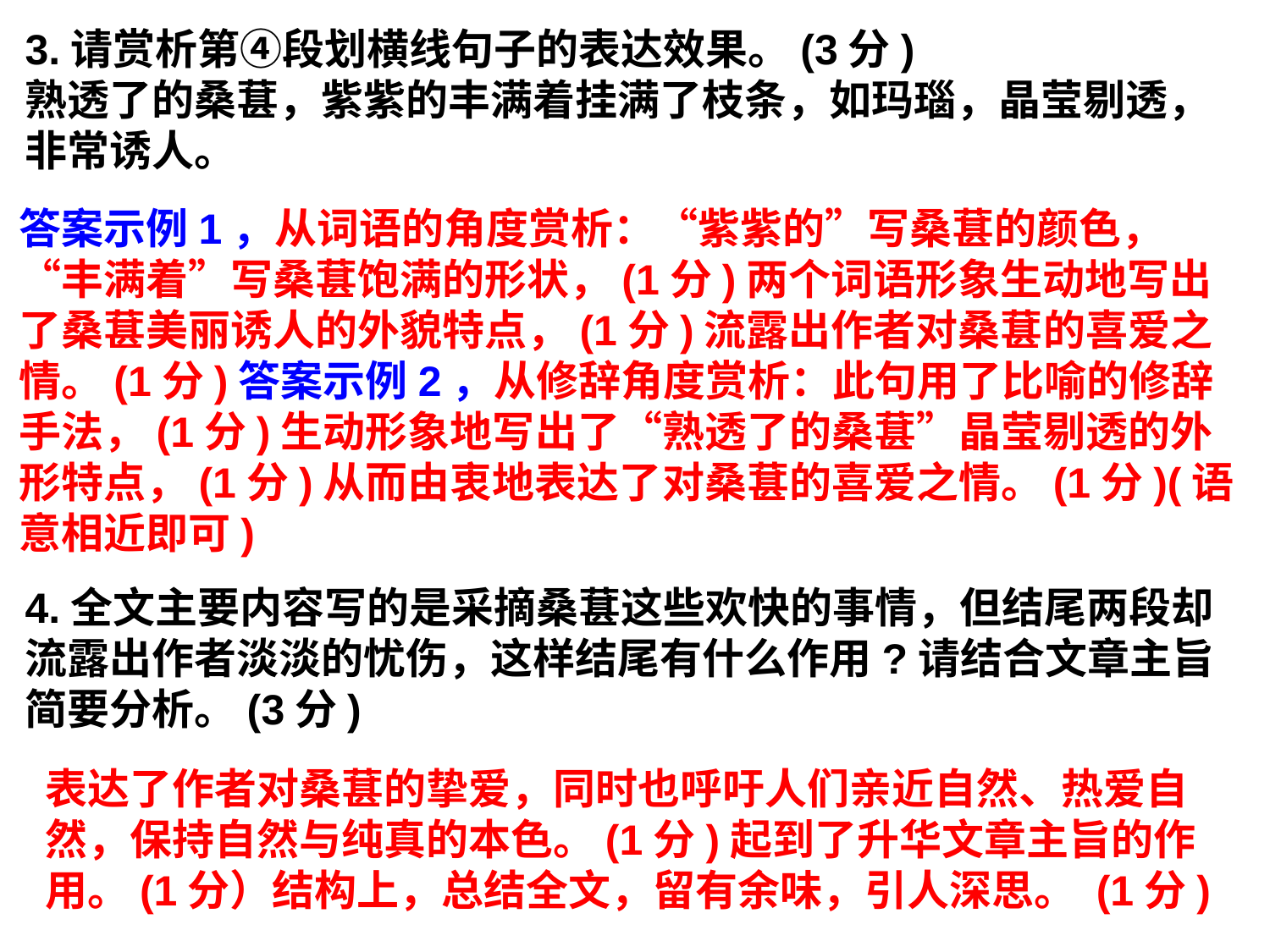

3.请赏析第④段划横线句子的表达效果。(3分)
熟透了的桑葚，紫紫的丰满着挂满了枝条，如玛瑙，晶莹剔透，非常诱人。

4.全文主要内容写的是采摘桑葚这些欢快的事情，但结尾两段却流露出作者淡淡的忧伤，这样结尾有什么作用?请结合文章主旨简要分析。(3分)
答案示例1，从词语的角度赏析：“紫紫的”写桑葚的颜色，“丰满着”写桑葚饱满的形状，(1分)两个词语形象生动地写出了桑葚美丽诱人的外貌特点，(1分)流露出作者对桑葚的喜爱之情。(1分)答案示例2，从修辞角度赏析：此句用了比喻的修辞手法，(1分)生动形象地写出了“熟透了的桑葚”晶莹剔透的外形特点，(1分)从而由衷地表达了对桑葚的喜爱之情。(1分)(语意相近即可)
表达了作者对桑葚的挚爱，同时也呼吁人们亲近自然、热爱自然，保持自然与纯真的本色。(1分)起到了升华文章主旨的作用。(1分）结构上，总结全文，留有余味，引人深思。 (1分)